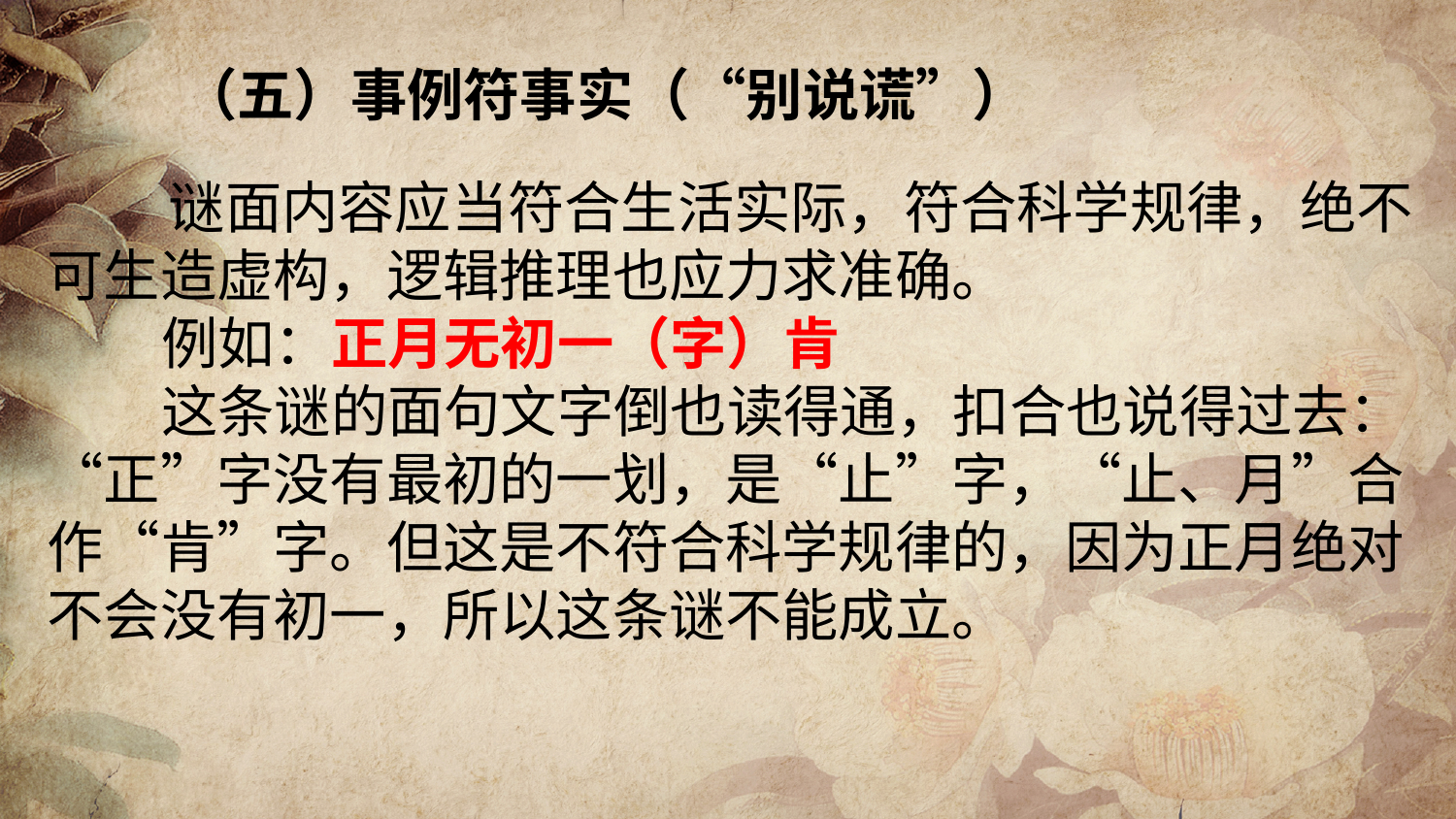

（五）事例符事实（“别说谎”）
           谜面内容应当符合生活实际，符合科学规律，绝不可生造虚构，逻辑推理也应力求准确。
        例如：正月无初一（字）肯
        这条谜的面句文字倒也读得通，扣合也说得过去：“正”字没有最初的一划，是“止”字，“止、月”合作“肯”字。但这是不符合科学规律的，因为正月绝对不会没有初一，所以这条谜不能成立。